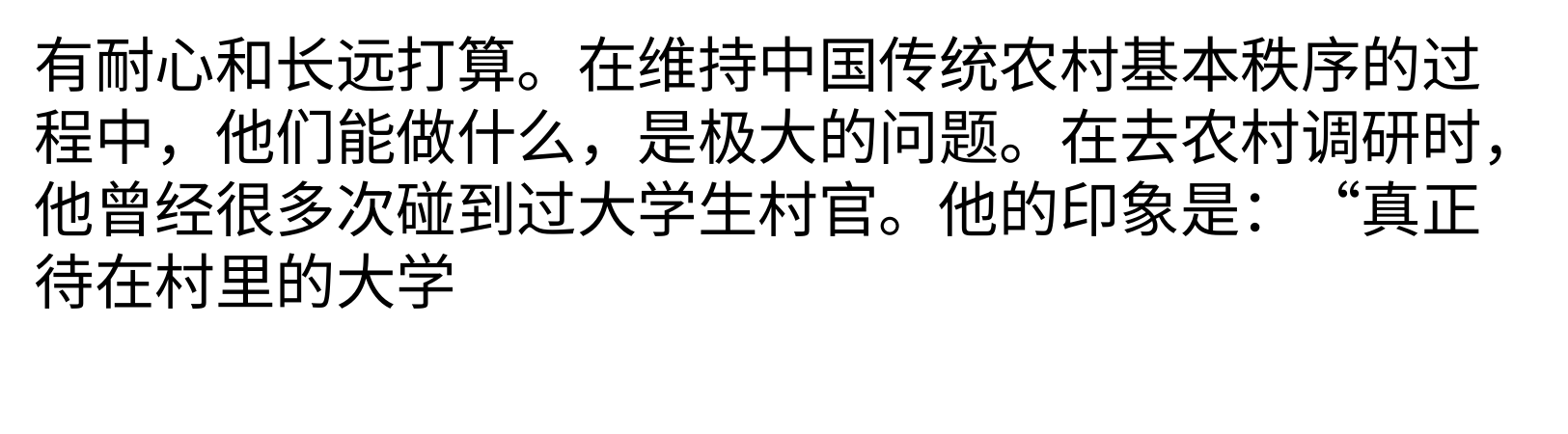

有耐心和长远打算。在维持中国传统农村基本秩序的过程中，他们能做什么，是极大的问题。在去农村调研时，他曾经很多次碰到过大学生村官。他的印象是：“真正待在村里的大学